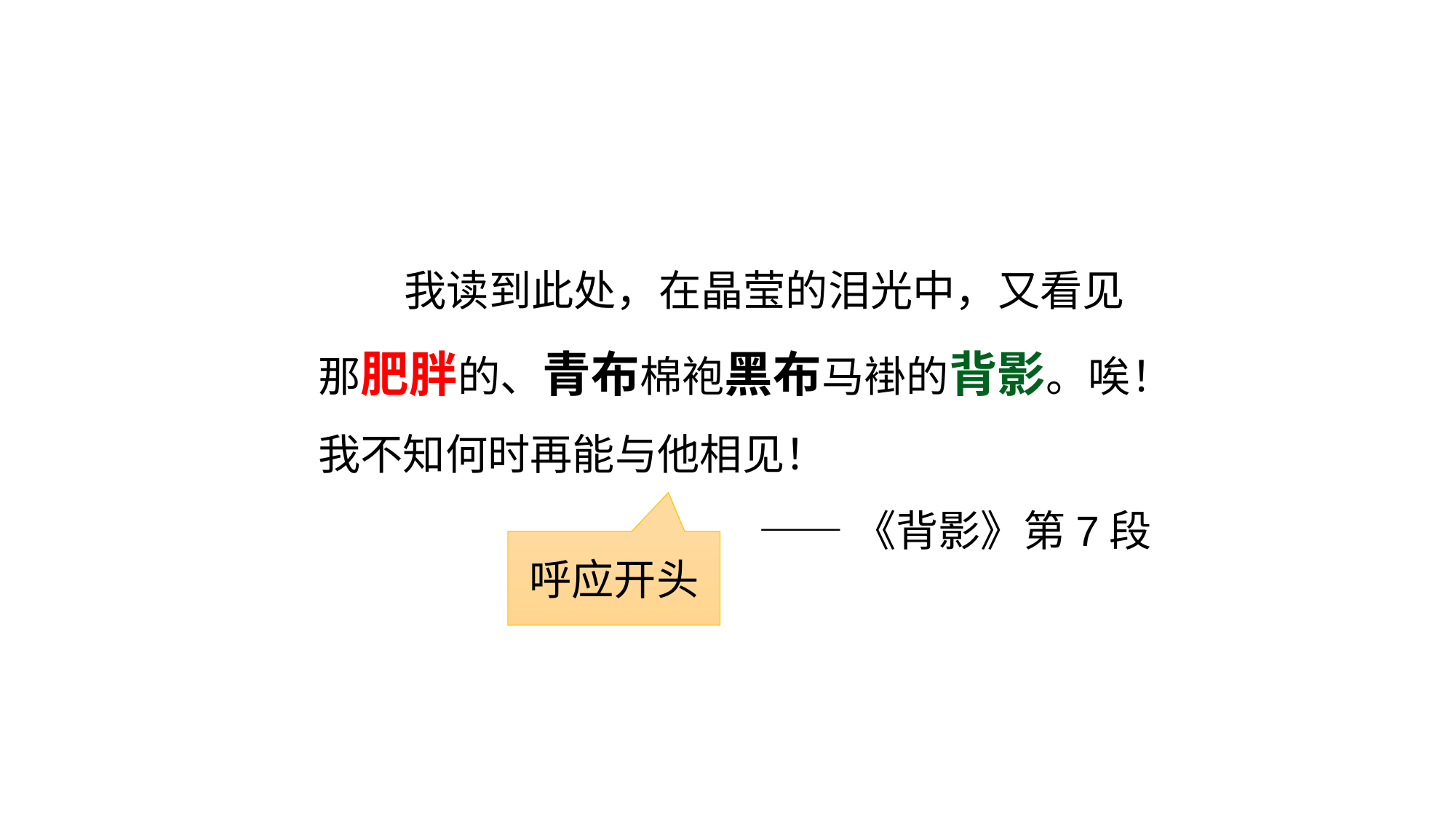

我读到此处，在晶莹的泪光中，又看见那肥胖的、青布棉袍黑布马褂的背影。唉！我不知何时再能与他相见！
——《背影》第7段
呼应开头